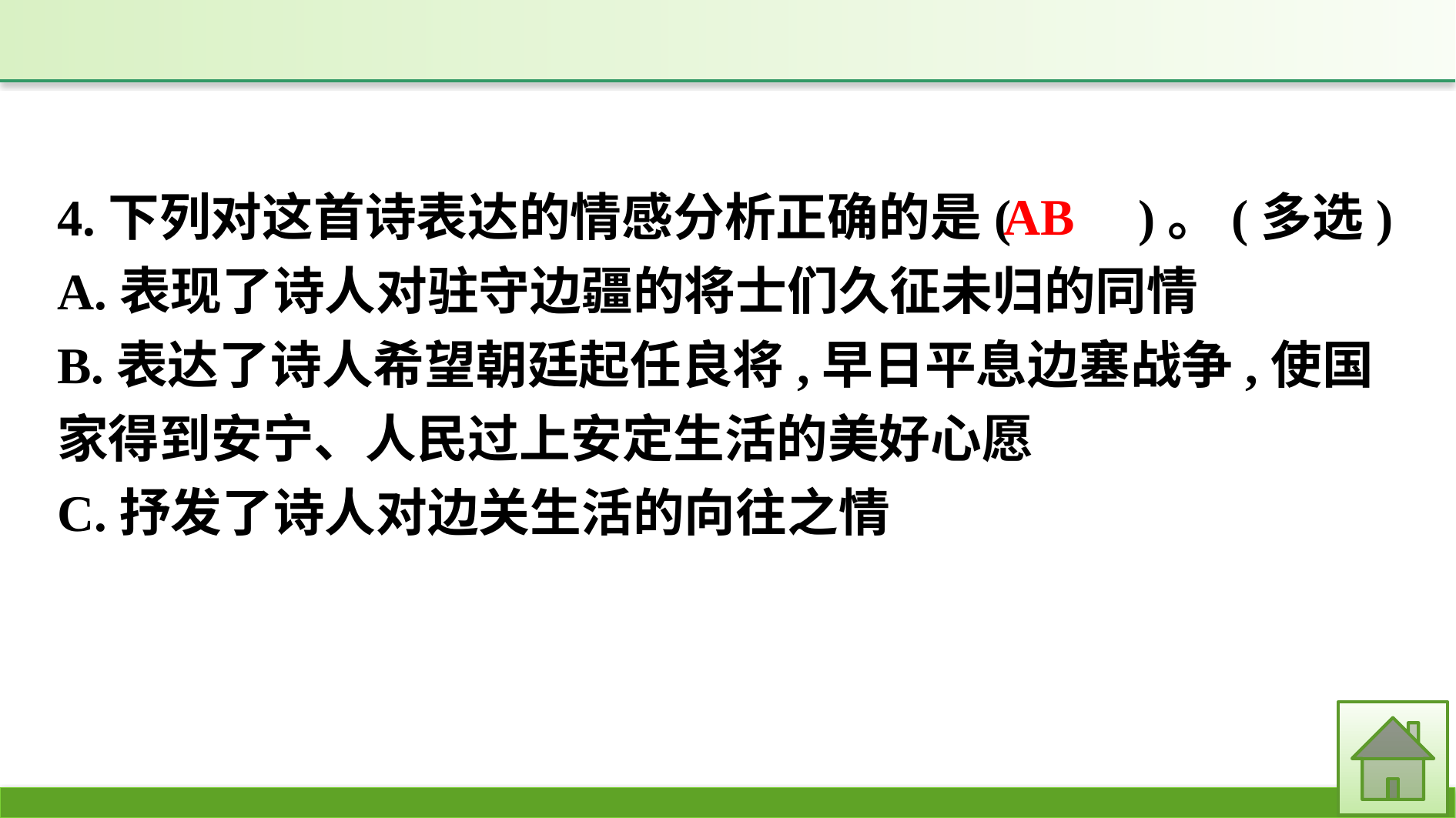

4.下列对这首诗表达的情感分析正确的是(　　)。(多选)
A.表现了诗人对驻守边疆的将士们久征未归的同情
B.表达了诗人希望朝廷起任良将,早日平息边塞战争,使国家得到安宁、人民过上安定生活的美好心愿
C.抒发了诗人对边关生活的向往之情
AB